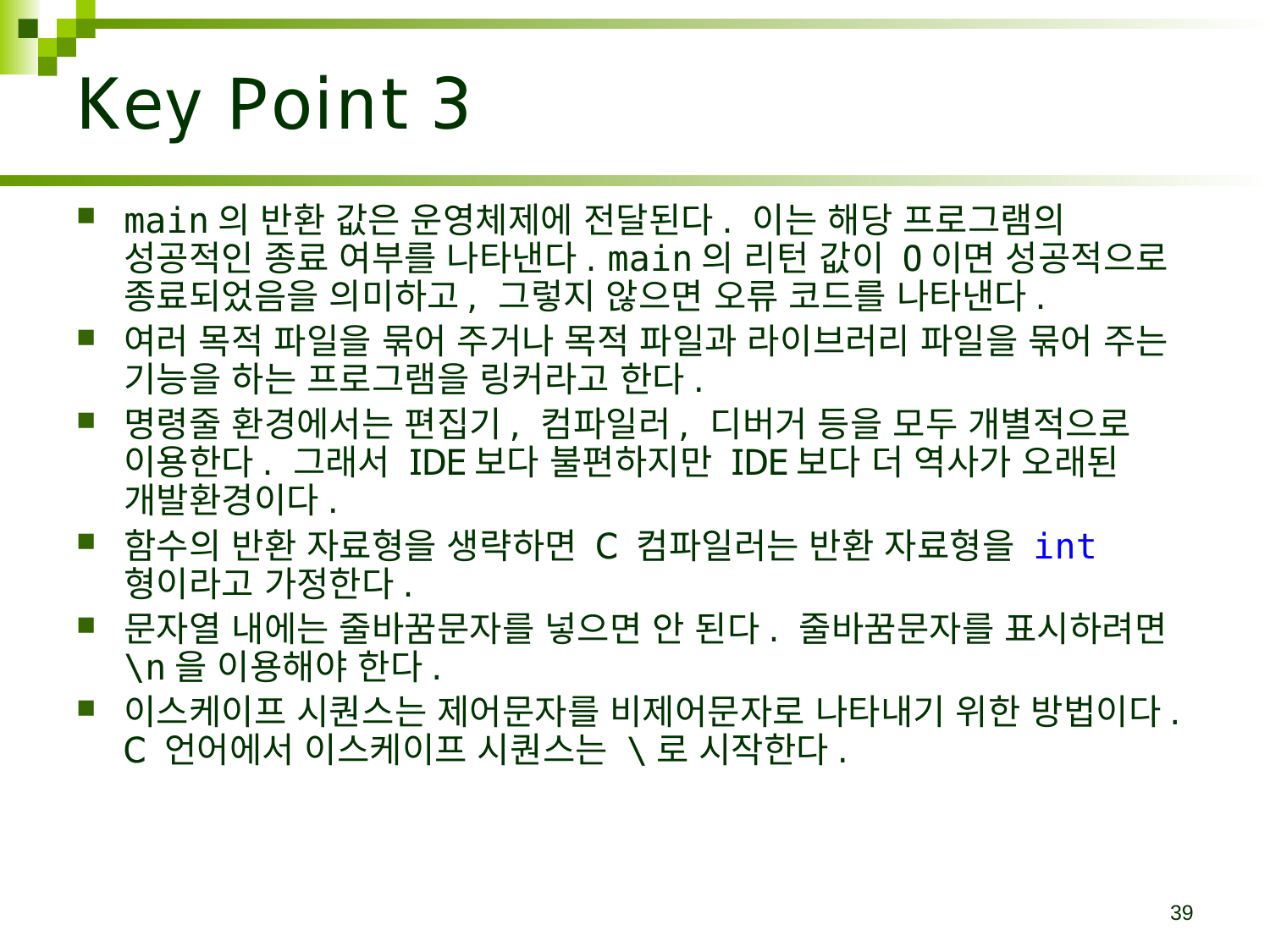

# Key Point 3
main의 반환 값은 운영체제에 전달된다. 이는 해당 프로그램의 성공적인 종료 여부를 나타낸다. main의 리턴 값이 0이면 성공적으로 종료되었음을 의미하고, 그렇지 않으면 오류 코드를 나타낸다.
여러 목적 파일을 묶어 주거나 목적 파일과 라이브러리 파일을 묶어 주는 기능을 하는 프로그램을 링커라고 한다.
명령줄 환경에서는 편집기, 컴파일러, 디버거 등을 모두 개별적으로 이용한다. 그래서 IDE보다 불편하지만 IDE보다 더 역사가 오래된 개발환경이다.
함수의 반환 자료형을 생략하면 C 컴파일러는 반환 자료형을 int형이라고 가정한다.
문자열 내에는 줄바꿈문자를 넣으면 안 된다. 줄바꿈문자를 표시하려면 \n을 이용해야 한다.
이스케이프 시퀀스는 제어문자를 비제어문자로 나타내기 위한 방법이다. C 언어에서 이스케이프 시퀀스는 \로 시작한다.

39